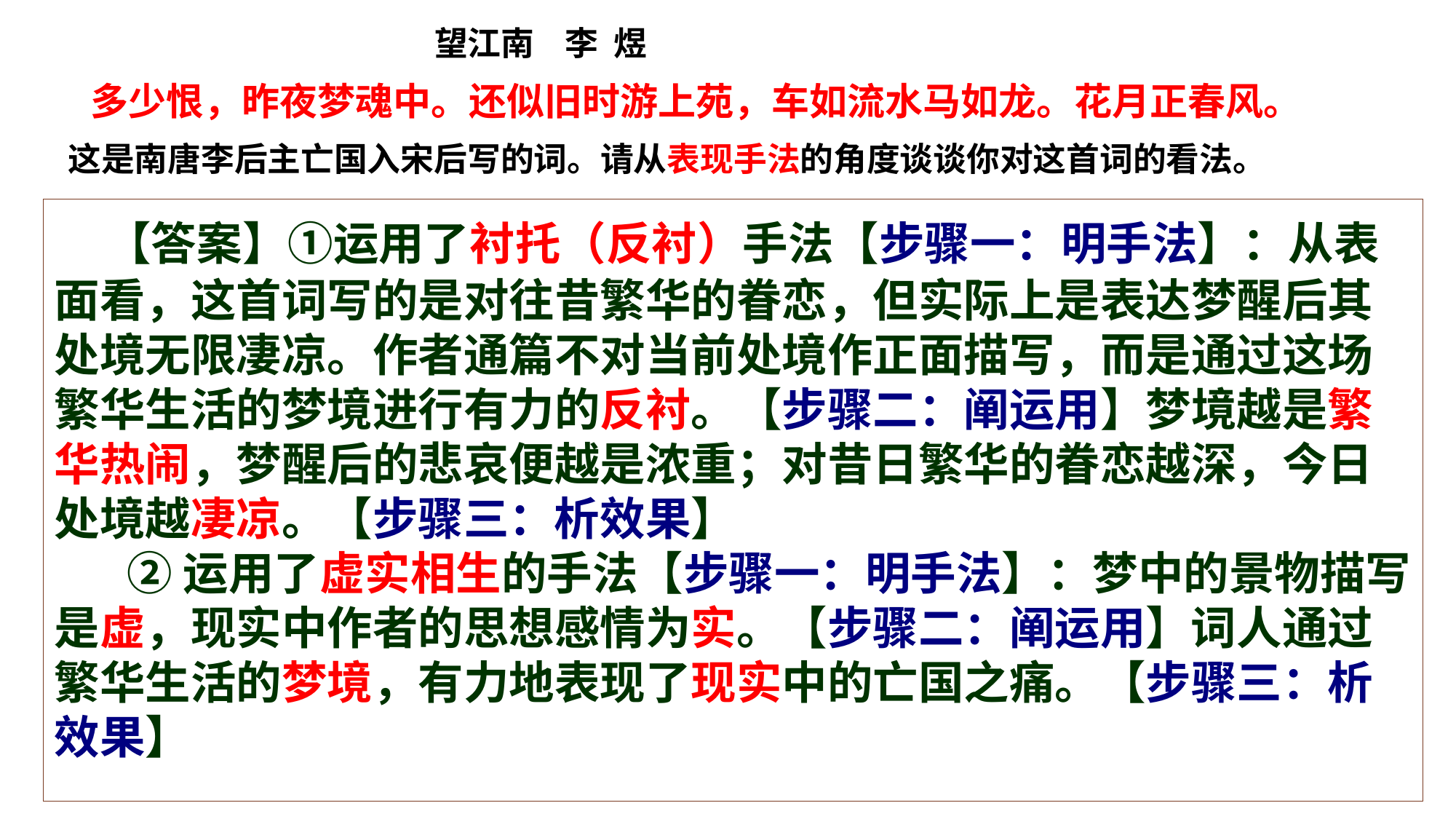

望江南    李  煜
       多少恨，昨夜梦魂中。还似旧时游上苑，车如流水马如龙。花月正春风。
    这是南唐李后主亡国入宋后写的词。请从表现手法的角度谈谈你对这首词的看法。
   【答案】①运用了衬托（反衬）手法【步骤一：明手法】：从表面看，这首词写的是对往昔繁华的眷恋，但实际上是表达梦醒后其处境无限凄凉。作者通篇不对当前处境作正面描写，而是通过这场繁华生活的梦境进行有力的反衬。【步骤二：阐运用】梦境越是繁华热闹，梦醒后的悲哀便越是浓重；对昔日繁华的眷恋越深，今日处境越凄凉。【步骤三：析效果】
       ②运用了虚实相生的手法【步骤一：明手法】：梦中的景物描写是虚，现实中作者的思想感情为实。【步骤二：阐运用】词人通过繁华生活的梦境，有力地表现了现实中的亡国之痛。【步骤三：析效果】